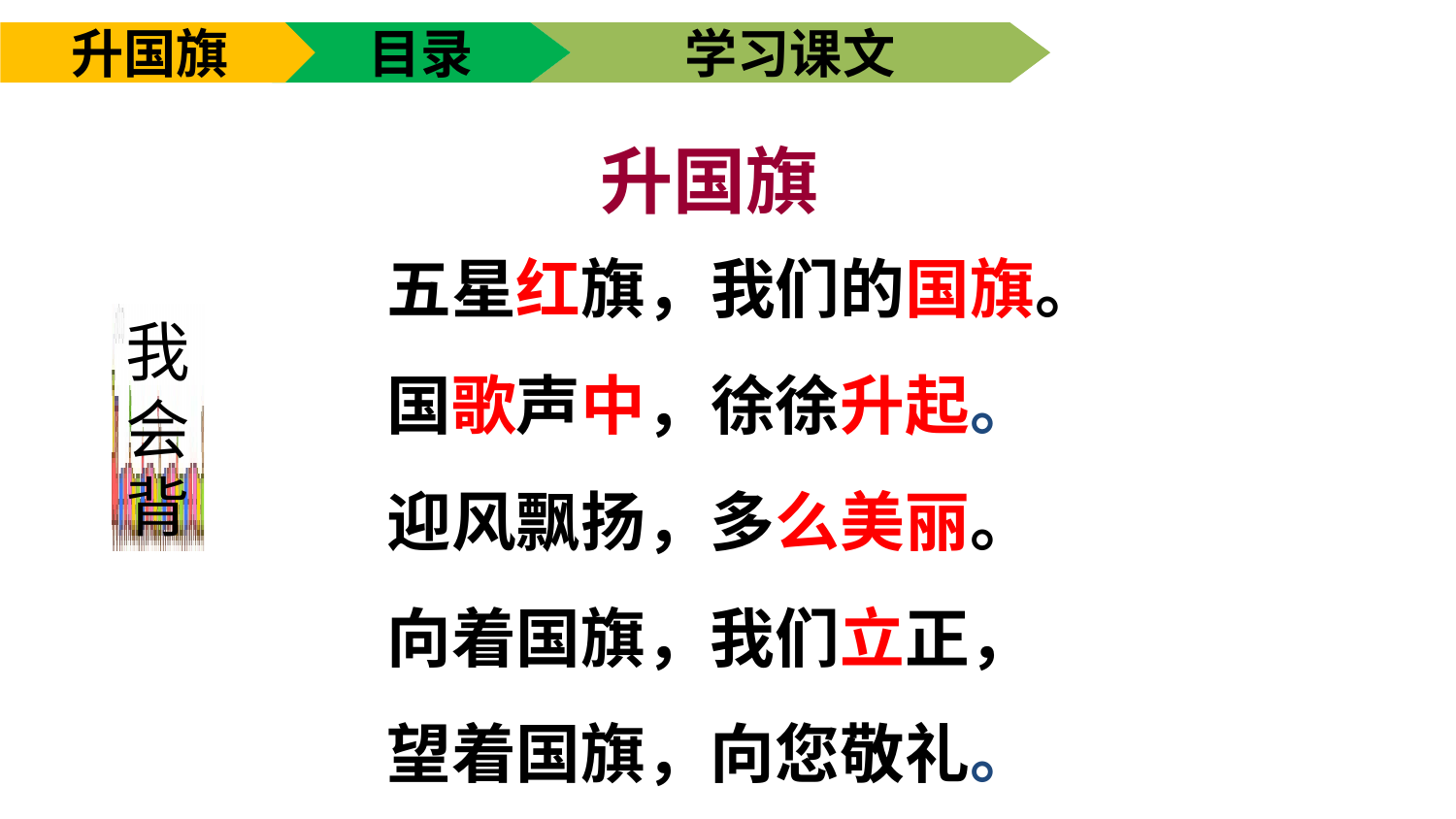

升国旗
目录
学习课文
 升国旗

五星红旗，我们的国旗。
国歌声中，徐徐升起。
迎风飘扬，多么美丽。
向着国旗，我们立正，
望着国旗，向您敬礼。

我会背